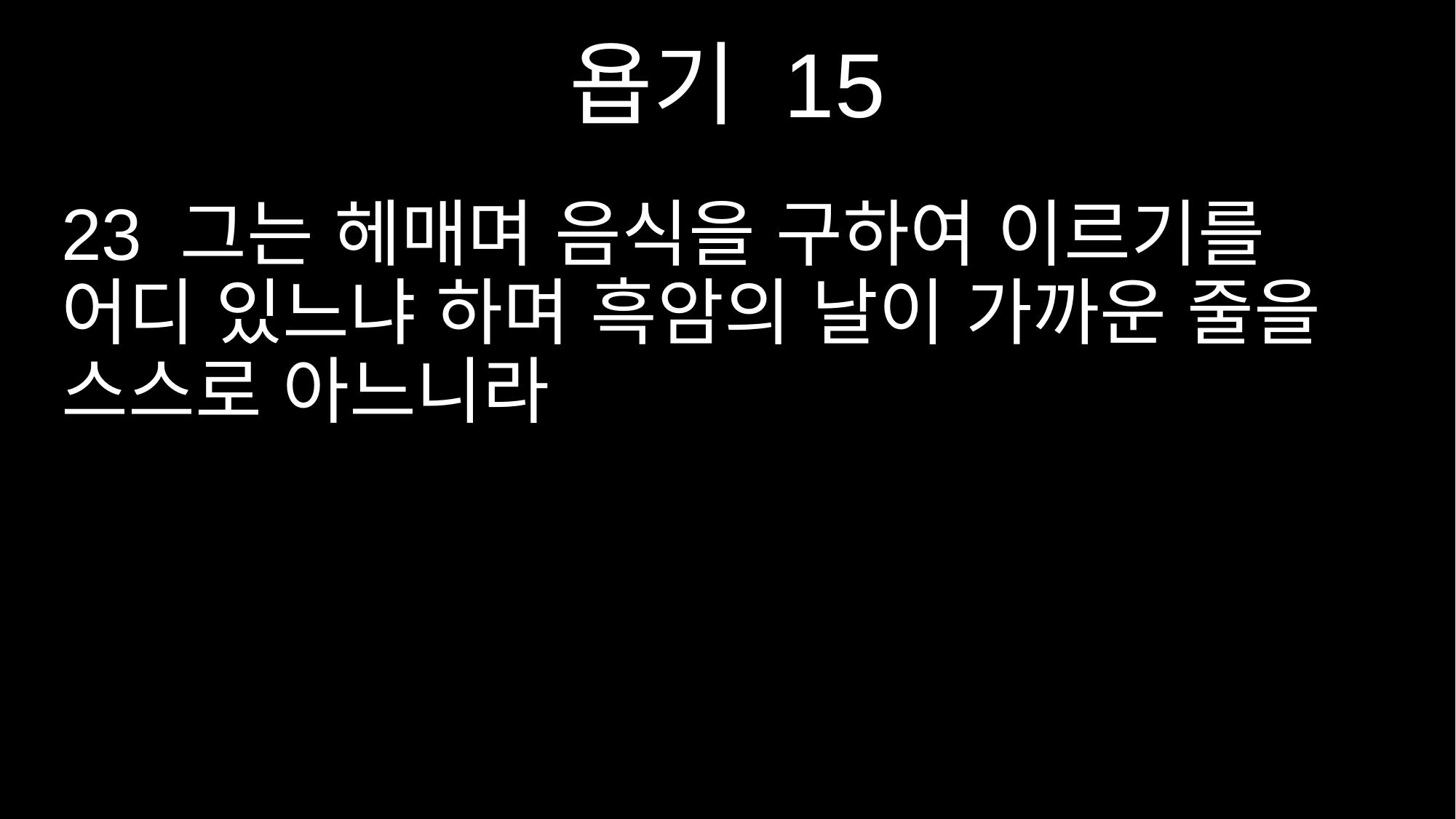

욥기 15
23 그는 헤매며 음식을 구하여 이르기를 어디 있느냐 하며 흑암의 날이 가까운 줄을 스스로 아느니라